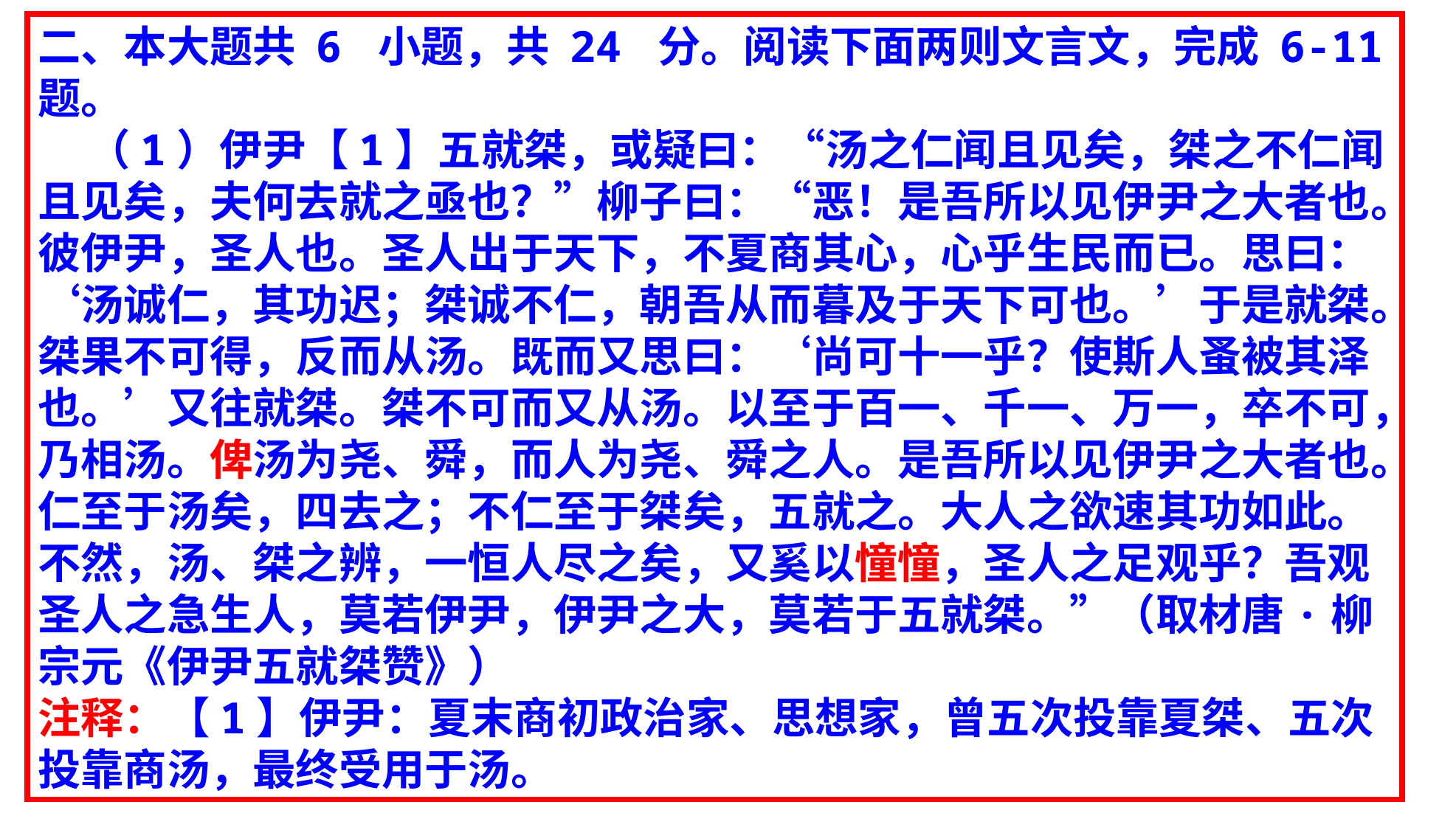

二、本大题共 6 小题，共 24 分。阅读下面两则文言文，完成 6-11 题。
    （1）伊尹【1】五就桀，或疑曰：“汤之仁闻且见矣，桀之不仁闻且见矣，夫何去就之亟也？”柳子曰：“恶！是吾所以见伊尹之大者也。彼伊尹，圣人也。圣人出于天下，不夏商其心，心乎生民而已。思曰：‘汤诚仁，其功迟；桀诚不仁，朝吾从而暮及于天下可也。’于是就桀。桀果不可得，反而从汤。既而又思曰：‘尚可十一乎？使斯人蚤被其泽也。’又往就桀。桀不可而又从汤。以至于百一、千一、万一，卒不可，乃相汤。俾汤为尧、舜，而人为尧、舜之人。是吾所以见伊尹之大者也。仁至于汤矣，四去之；不仁至于桀矣，五就之。大人之欲速其功如此。
不然，汤、桀之辨，一恒人尽之矣，又奚以憧憧，圣人之足观乎？吾观圣人之急生人，莫若伊尹，伊尹之大，莫若于五就桀。”（取材唐·柳宗元《伊尹五就桀赞》）
注释：【1】伊尹：夏末商初政治家、思想家，曾五次投靠夏桀、五次投靠商汤，最终受用于汤。